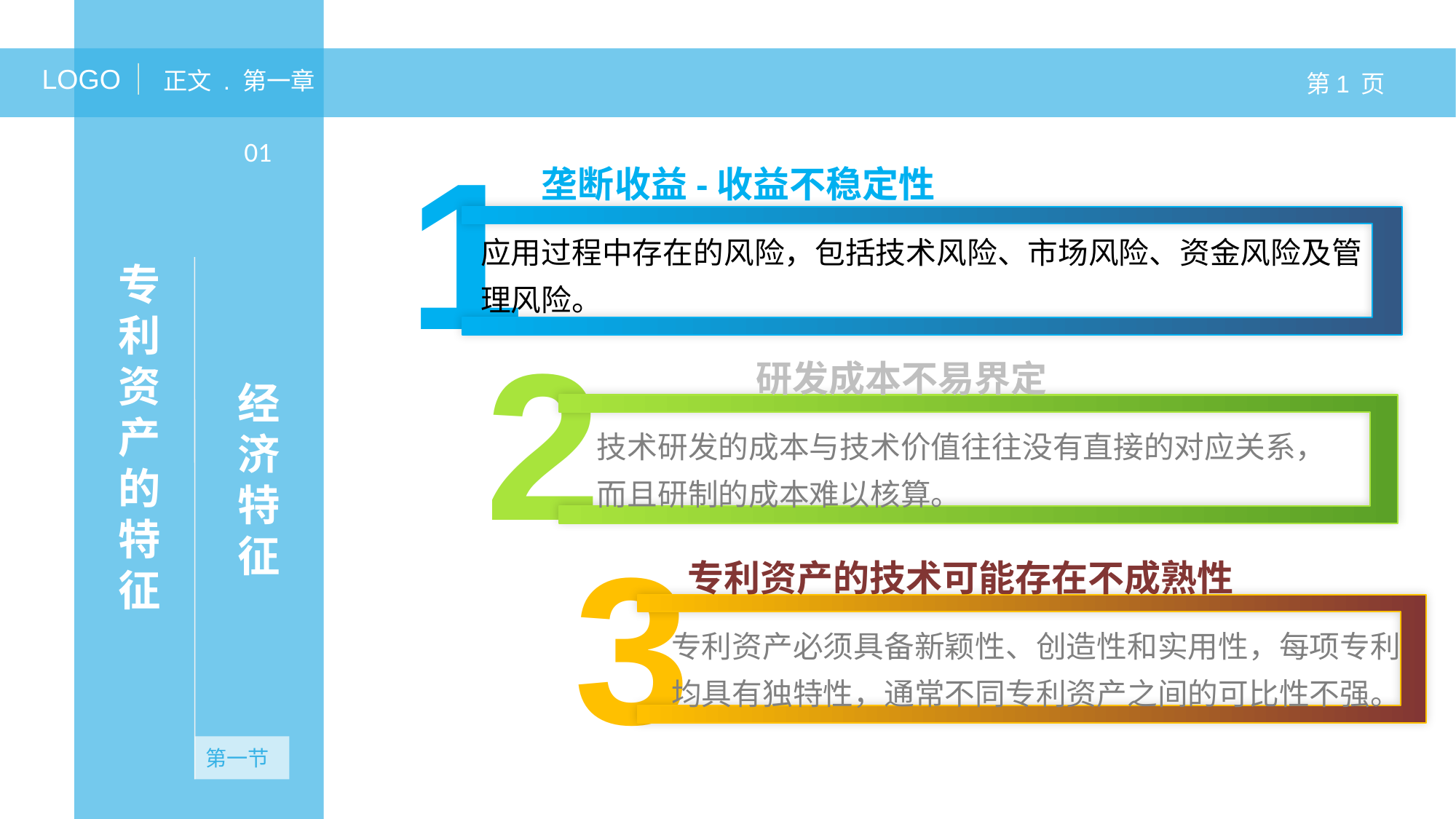

LOGO
正文 . 第一章

第1 页
1
01
经济特征
垄断收益-收益不稳定性

应用过程中存在的风险，包括技术风险、市场风险、资金风险及管理风险。
专利资产的特征

2
研发成本不易界定

技术研发的成本与技术价值往往没有直接的对应关系，而且研制的成本难以核算。
3
专利资产的技术可能存在不成熟性
无资产

专利资产必须具备新颖性、创造性和实用性，每项专利均具有独特性，通常不同专利资产之间的可比性不强。
第一节